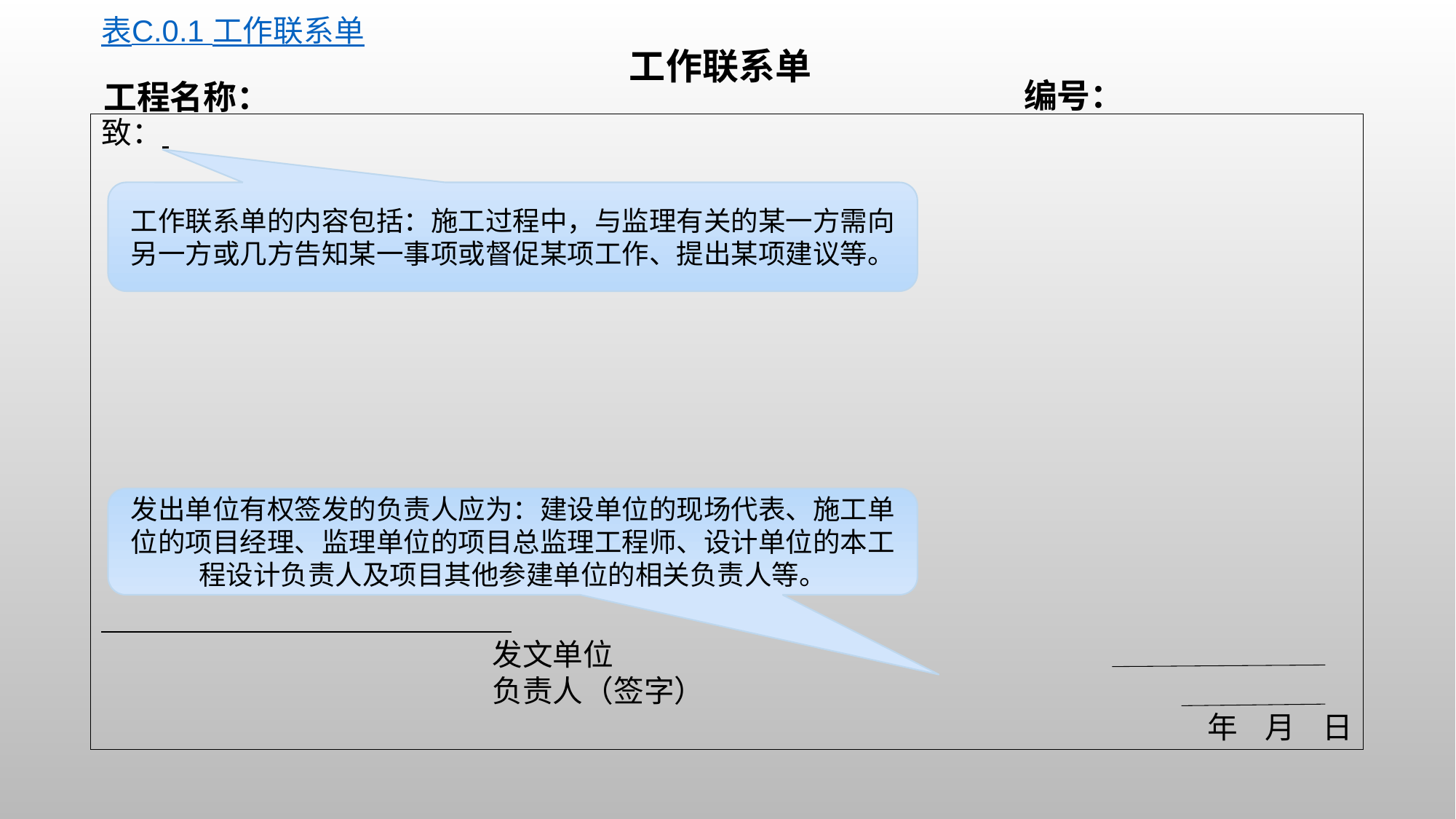

表C.0.1 工作联系单
工作联系单
编号：
工程名称：
致：

                                                         发文单位
                                                         负责人（签字）
年    月    日
工作联系单的内容包括：施工过程中，与监理有关的某一方需向另一方或几方告知某一事项或督促某项工作、提出某项建议等。
发出单位有权签发的负责人应为：建设单位的现场代表、施工单位的项目经理、监理单位的项目总监理工程师、设计单位的本工程设计负责人及项目其他参建单位的相关负责人等。